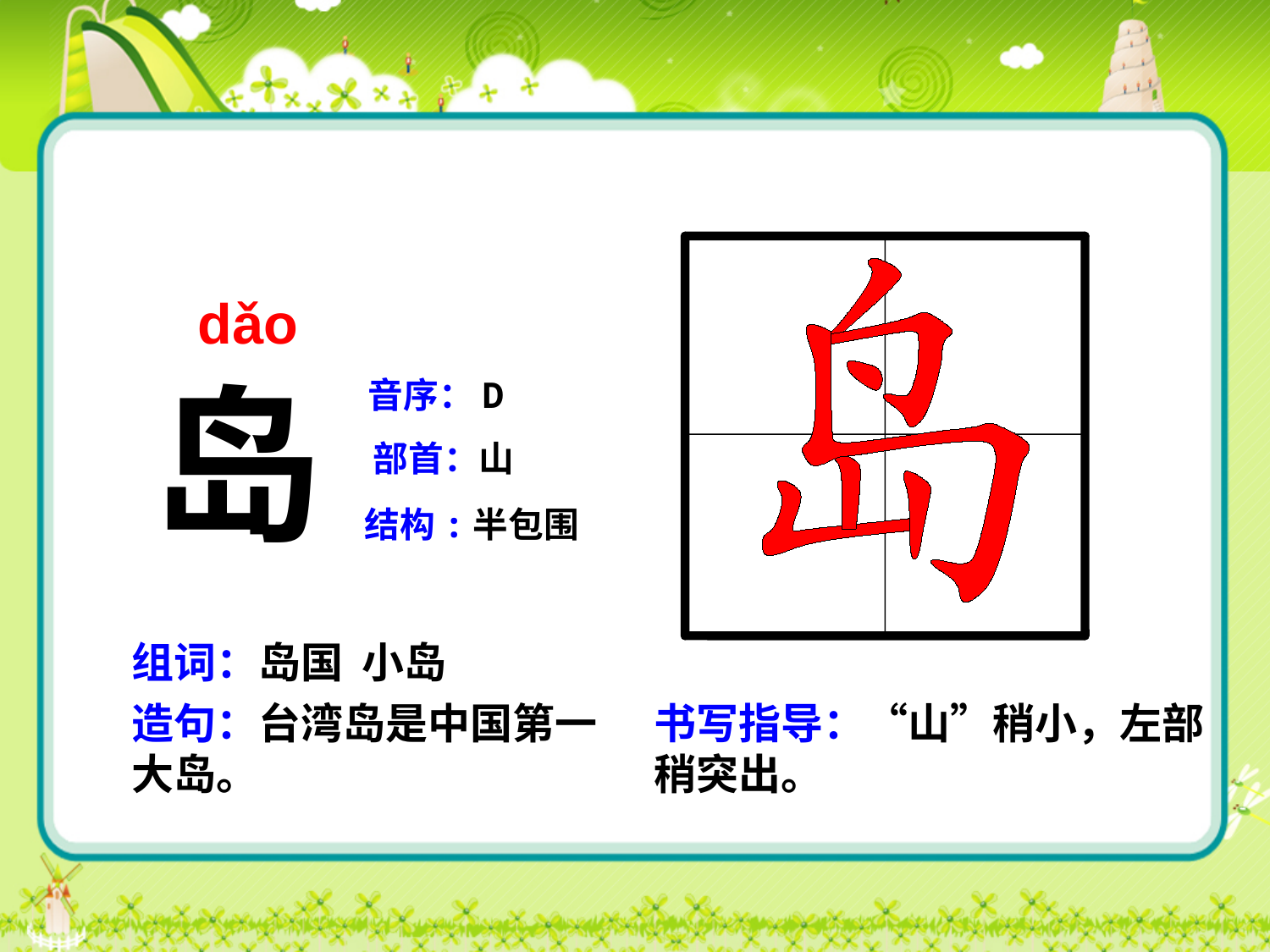

dǎo

岛

音序：D
部首：山

结构:半包围
组词：岛国  小岛
造句：台湾岛是中国第一大岛。
书写指导：“山”稍小，左部稍突出。